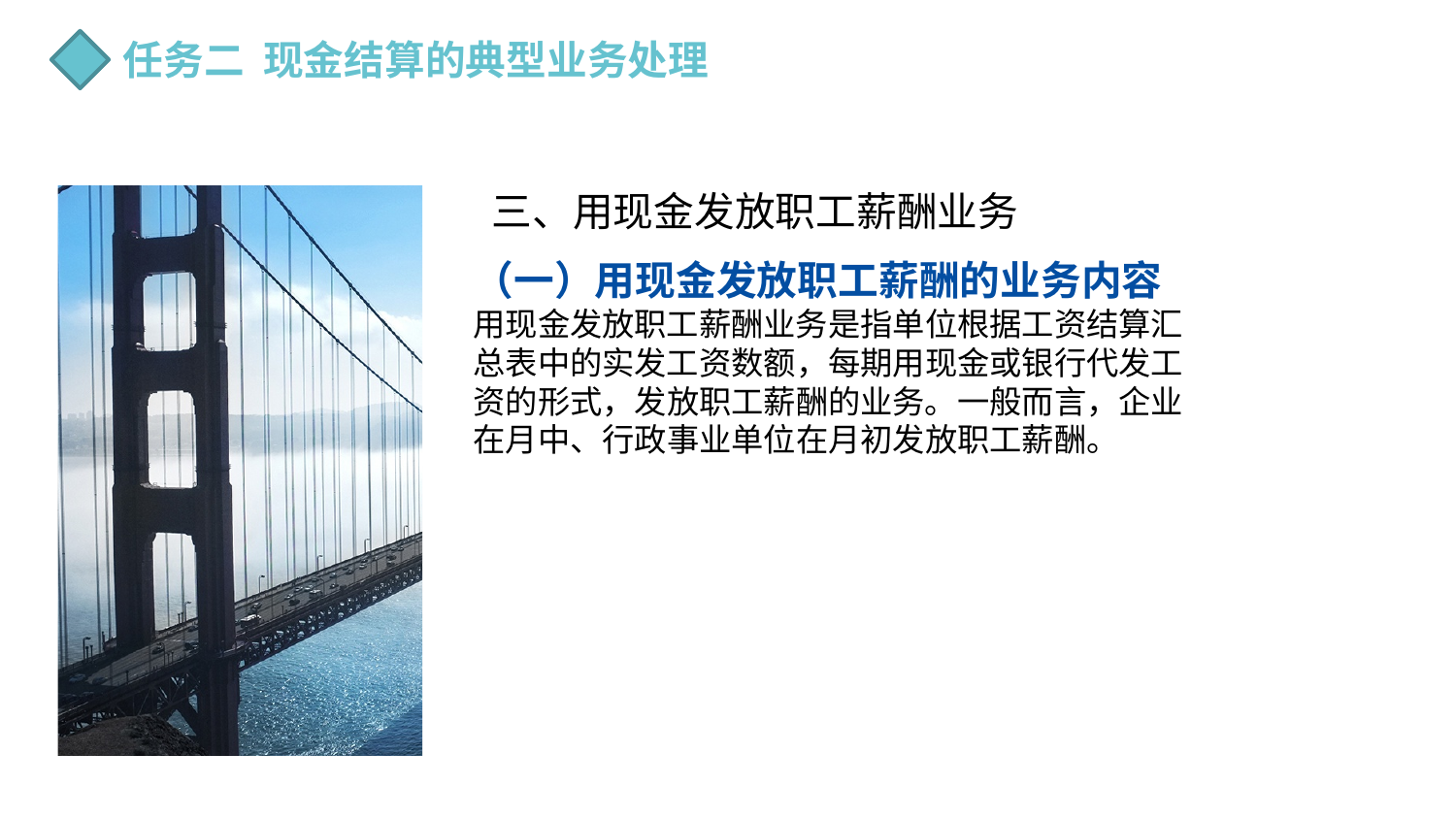

任务二  现金结算的典型业务处理

三、用现金发放职工薪酬业务
（一）用现金发放职工薪酬的业务内容
用现金发放职工薪酬业务是指单位根据工资结算汇总表中的实发工资数额，每期用现金或银行代发工资的形式，发放职工薪酬的业务。一般而言，企业在月中、行政事业单位在月初发放职工薪酬。